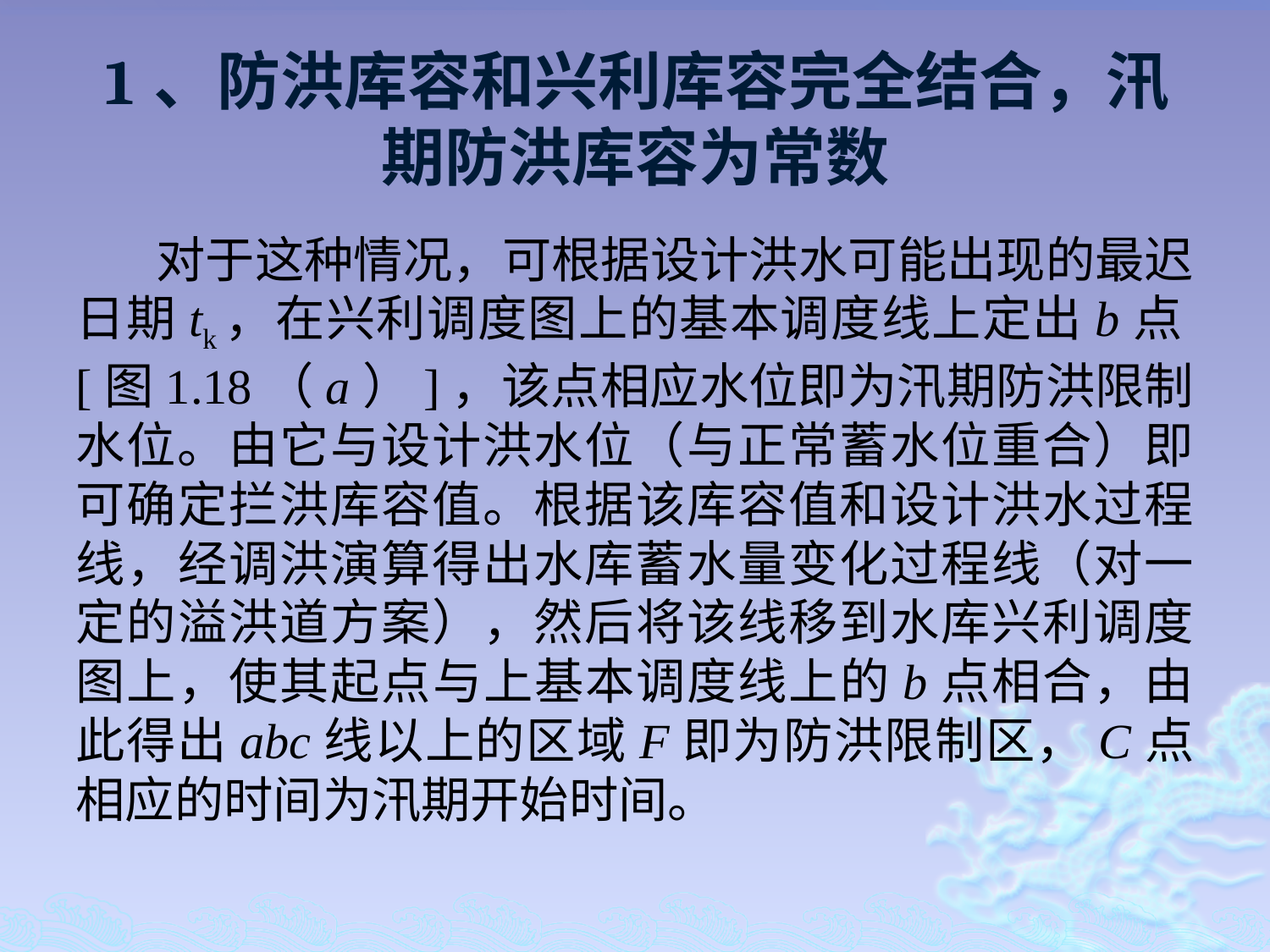

# 1、防洪库容和兴利库容完全结合，汛期防洪库容为常数
对于这种情况，可根据设计洪水可能出现的最迟日期tk，在兴利调度图上的基本调度线上定出b点[图1.18（a）]，该点相应水位即为汛期防洪限制水位。由它与设计洪水位（与正常蓄水位重合）即可确定拦洪库容值。根据该库容值和设计洪水过程线，经调洪演算得出水库蓄水量变化过程线（对一定的溢洪道方案），然后将该线移到水库兴利调度图上，使其起点与上基本调度线上的b点相合，由此得出abc线以上的区域F即为防洪限制区，C点相应的时间为汛期开始时间。